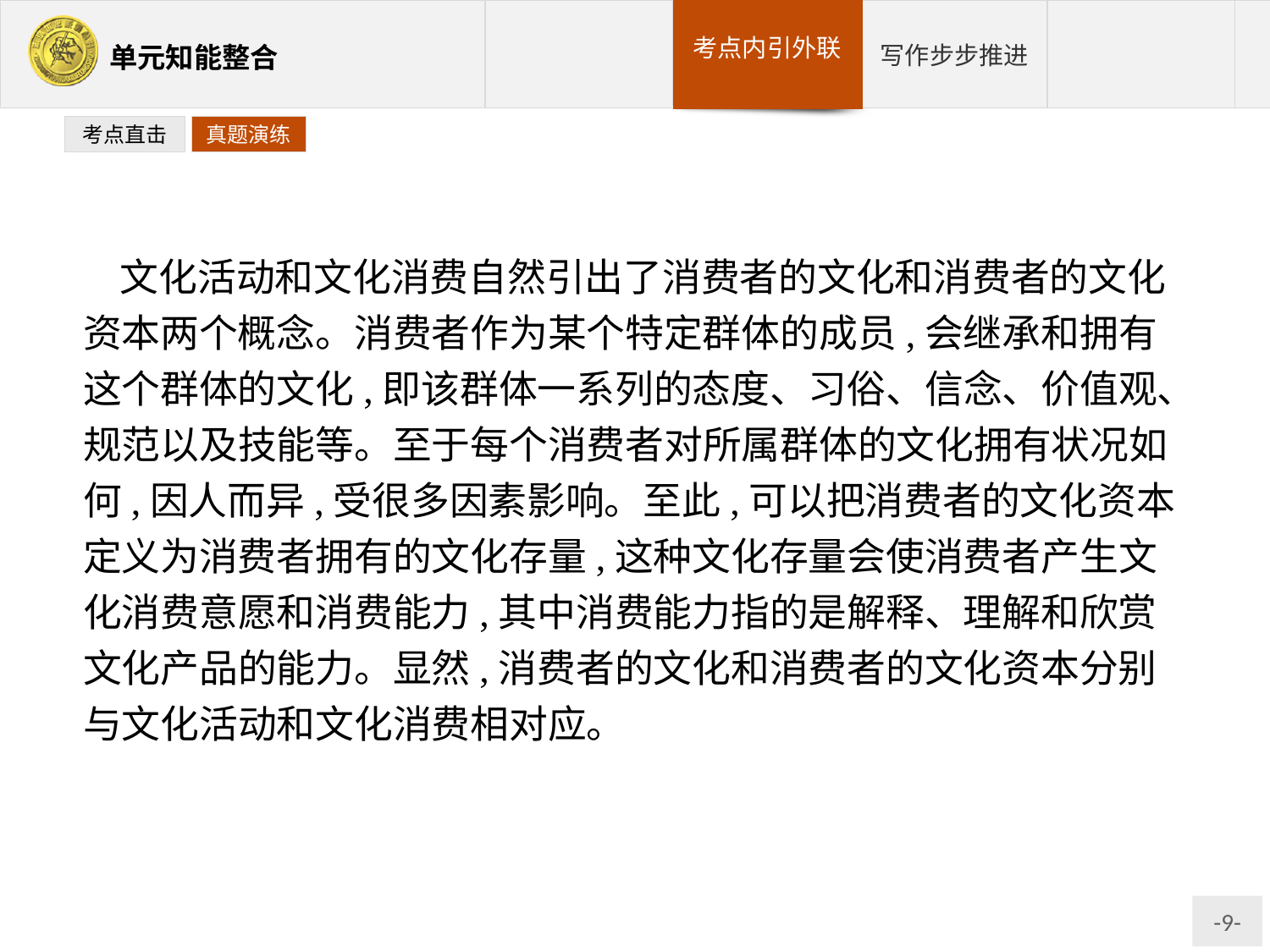

考点直击
真题演练
文化活动和文化消费自然引出了消费者的文化和消费者的文化资本两个概念。消费者作为某个特定群体的成员,会继承和拥有这个群体的文化,即该群体一系列的态度、习俗、信念、价值观、规范以及技能等。至于每个消费者对所属群体的文化拥有状况如何,因人而异,受很多因素影响。至此,可以把消费者的文化资本定义为消费者拥有的文化存量,这种文化存量会使消费者产生文化消费意愿和消费能力,其中消费能力指的是解释、理解和欣赏文化产品的能力。显然,消费者的文化和消费者的文化资本分别与文化活动和文化消费相对应。